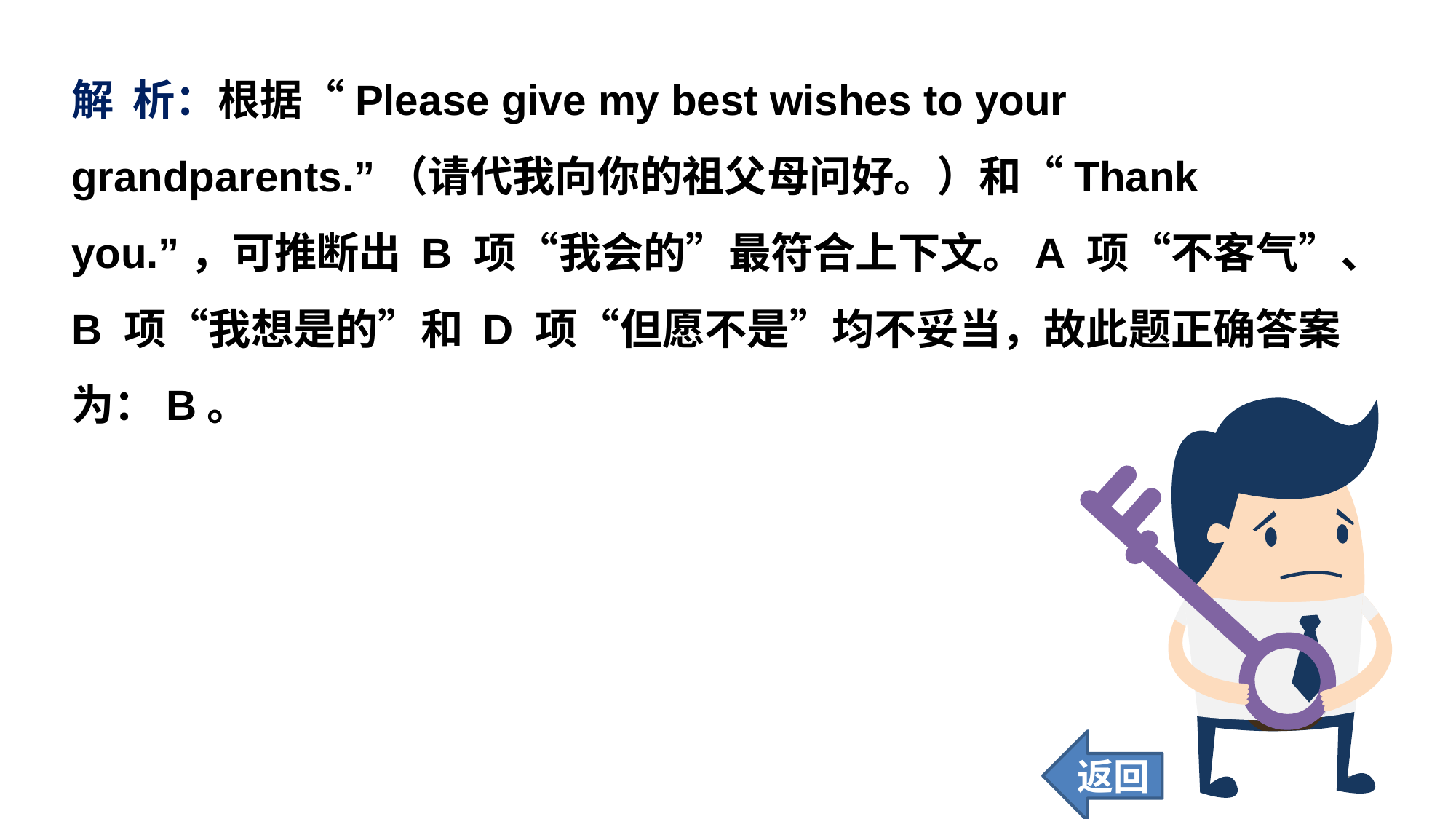

解  析：根据“Please give my best wishes to your grandparents.”（请代我向你的祖父母问好。）和“Thank you.”，可推断出 B 项“我会的”最符合上下文。A 项“不客气”、B 项“我想是的”和 D 项“但愿不是”均不妥当，故此题正确答案为：B。

返回
100